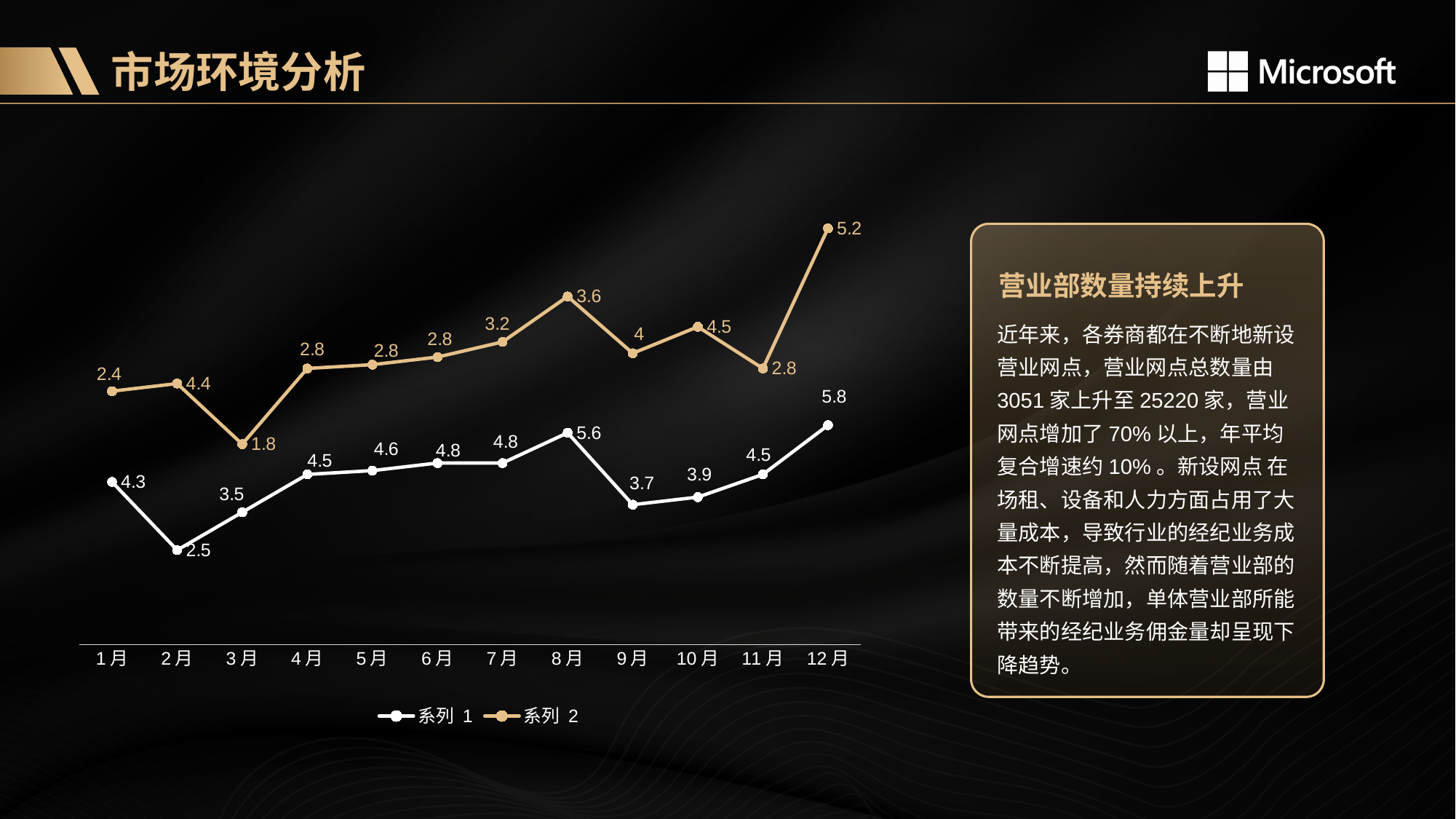

市场环境分析

### Chart

| Category | 系列 1 | 系列 2 |
|---|---|---|
| 1月 | 4.3 | 2.4 |
| 2月 | 2.5 | 4.4 |
| 3月 | 3.5 | 1.8 |
| 4月 | 4.5 | 2.8 |
| 5月 | 4.6 | 2.8 |
| 6月 | 4.8 | 2.8 |
| 7月 | 4.8 | 3.2 |
| 8月 | 5.6 | 3.6 |
| 9月 | 3.7 | 4.0 |
| 10月 | 3.9 | 4.5 |
| 11月 | 4.5 | 2.8 |
| 12月 | 5.8 | 5.2 |
营业部数量持续上升
近年来，各券商都在不断地新设营业网点，营业网点总数量由3051家上升至25220家，营业网点增加了70%以上，年平均复合增速约10%。新设网点 在场租、设备和人力方面占用了大量成本，导致行业的经纪业务成本不断提高，然而随着营业部的数量不断增加，单体营业部所能带来的经纪业务佣金量却呈现下降趋势。